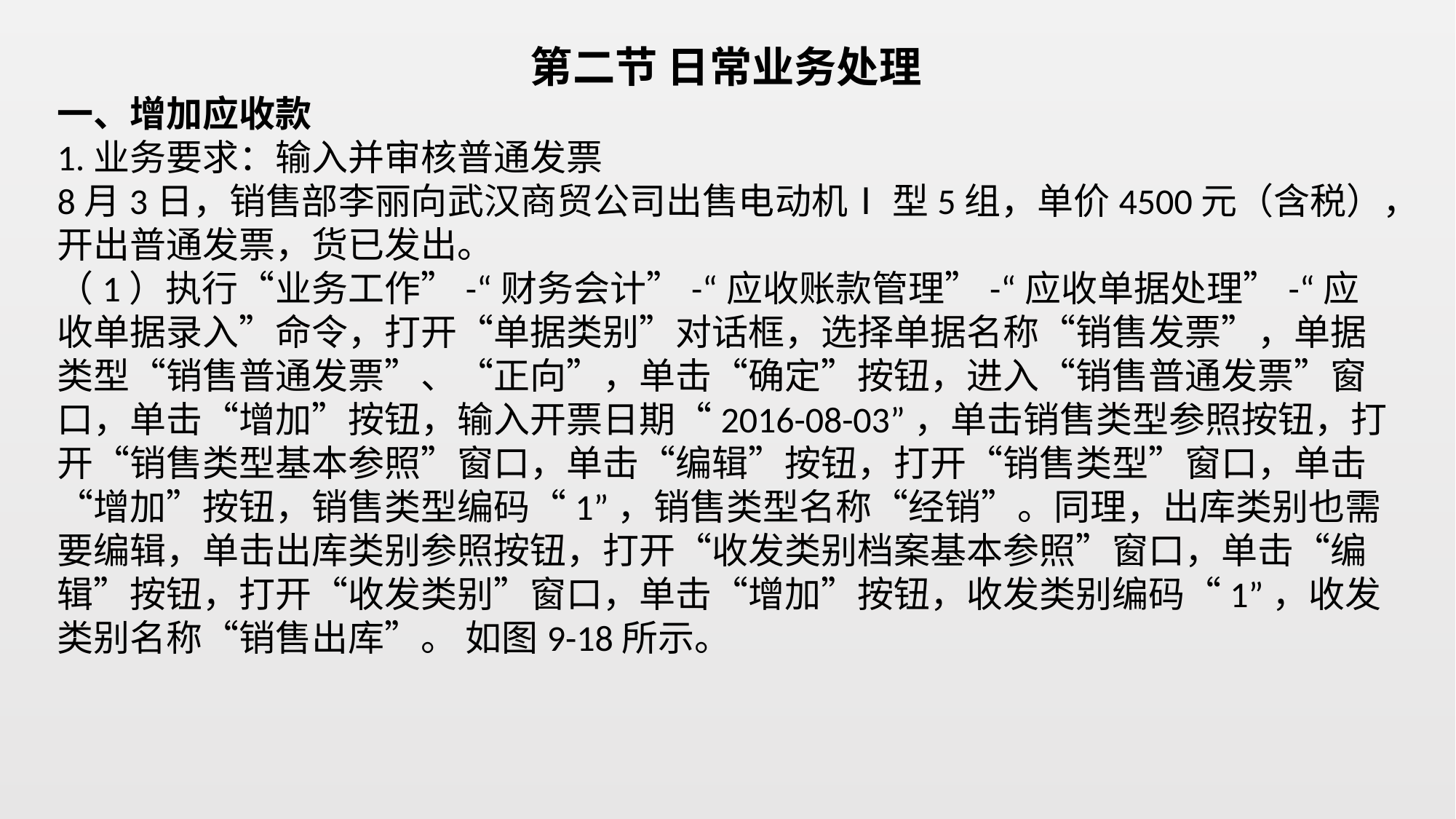

第二节 日常业务处理
一、增加应收款
1.业务要求：输入并审核普通发票
8月3日，销售部李丽向武汉商贸公司出售电动机Ⅰ 型5组，单价4500元（含税），开出普通发票，货已发出。
（1）执行“业务工作”-“财务会计”-“应收账款管理”-“应收单据处理”-“应收单据录入”命令，打开“单据类别”对话框，选择单据名称“销售发票”，单据类型“销售普通发票”、“正向”，单击“确定”按钮，进入“销售普通发票”窗口，单击“增加”按钮，输入开票日期“2016-08-03”，单击销售类型参照按钮，打开“销售类型基本参照”窗口，单击“编辑”按钮，打开“销售类型”窗口，单击“增加”按钮，销售类型编码“1”，销售类型名称“经销”。同理，出库类别也需要编辑，单击出库类别参照按钮，打开“收发类别档案基本参照”窗口，单击“编辑”按钮，打开“收发类别”窗口，单击“增加”按钮，收发类别编码“1”，收发类别名称“销售出库”。 如图9-18所示。